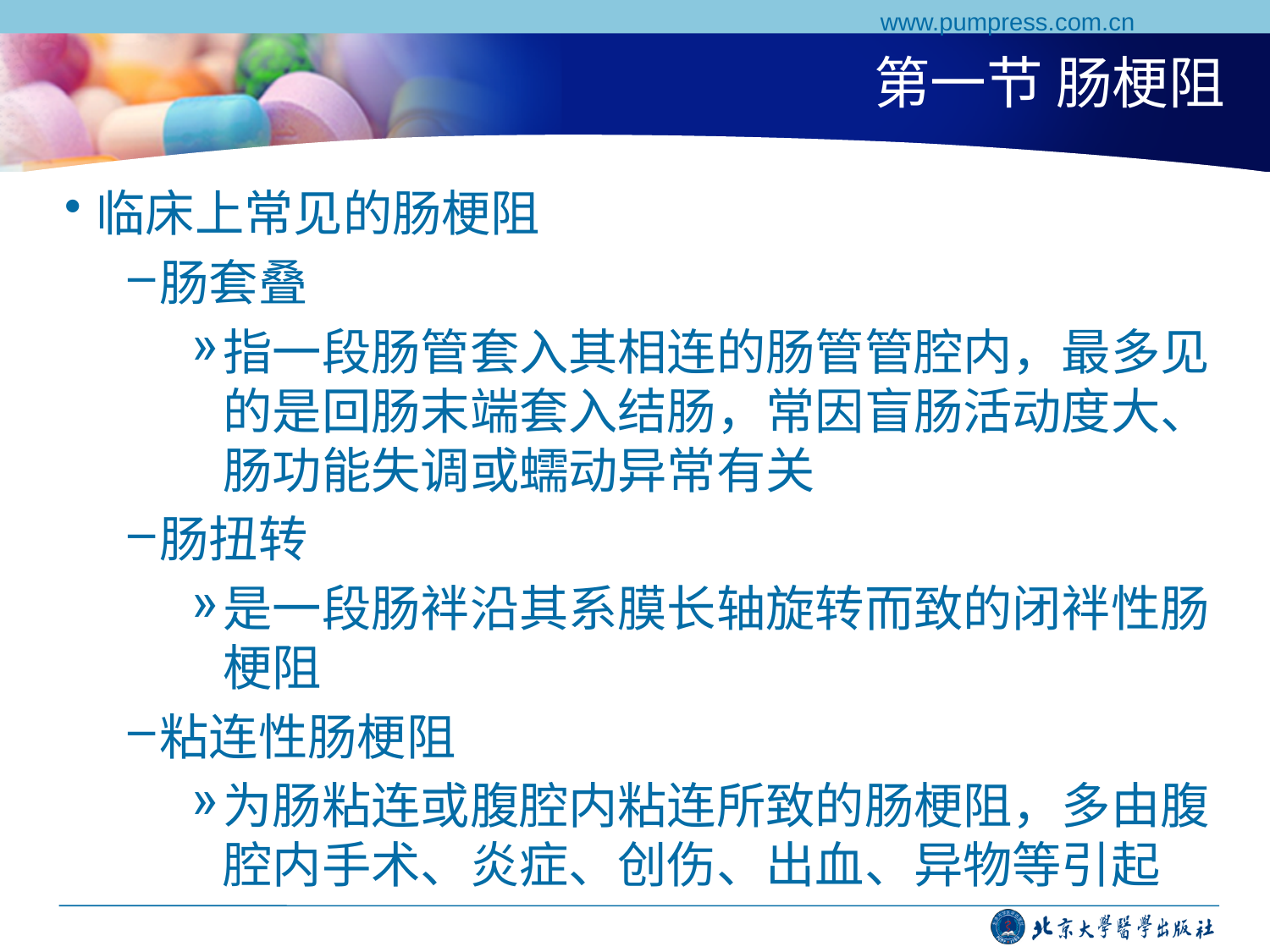

www.pumpress.com.cn
# 第一节 肠梗阻
临床上常见的肠梗阻
肠套叠
指一段肠管套入其相连的肠管管腔内，最多见的是回肠末端套入结肠，常因盲肠活动度大、肠功能失调或蠕动异常有关
肠扭转
是一段肠袢沿其系膜长轴旋转而致的闭袢性肠梗阻
粘连性肠梗阻
为肠粘连或腹腔内粘连所致的肠梗阻，多由腹腔内手术、炎症、创伤、出血、异物等引起